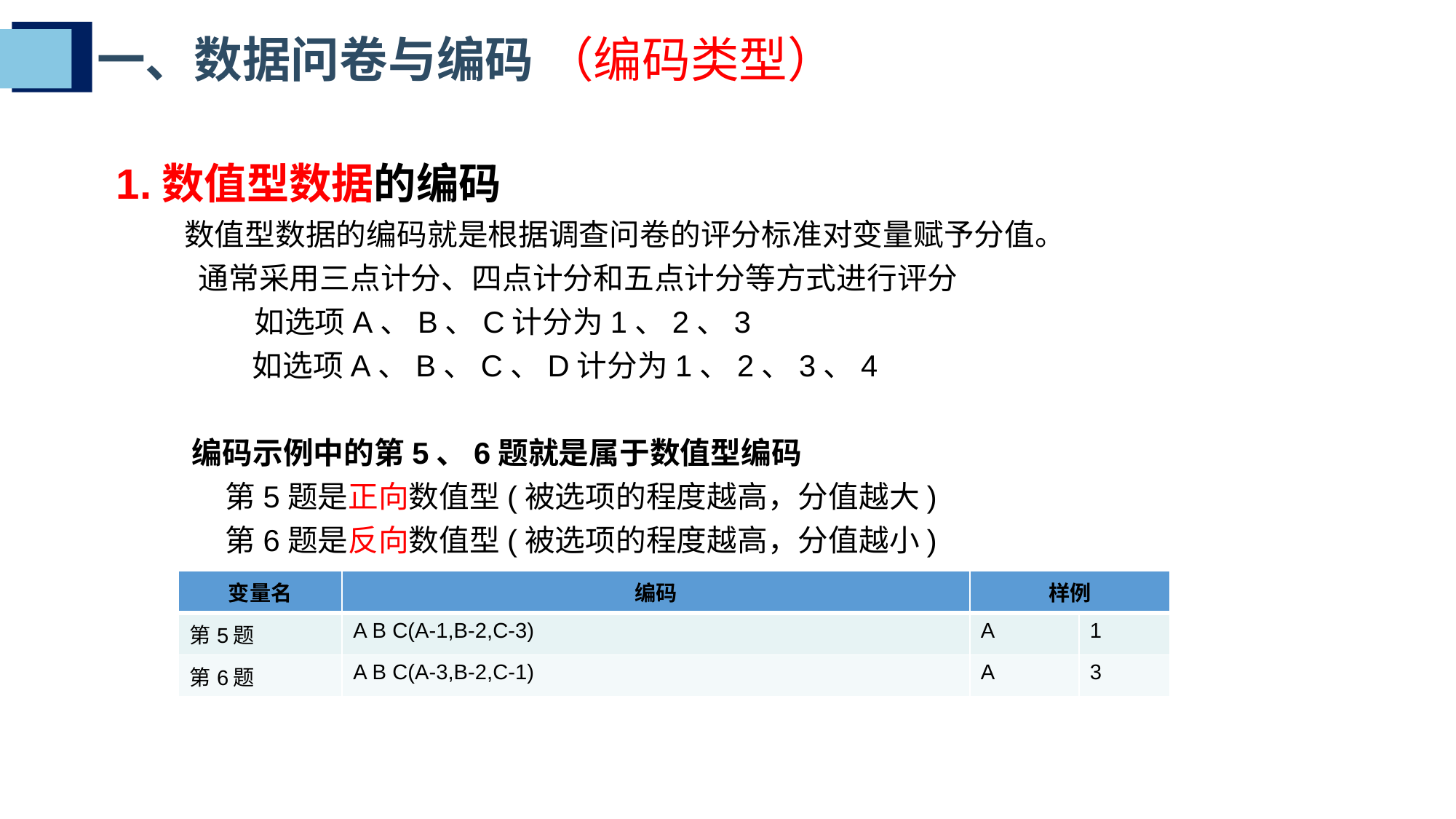

一、数据问卷与编码 （编码类型）

1.数值型数据的编码
         数值型数据的编码就是根据调查问卷的评分标准对变量赋予分值。
   通常采用三点计分、四点计分和五点计分等方式进行评分
           如选项A、B、C计分为1、2、3
           如选项A、B、C、D计分为1、2、3、4

  编码示例中的第5、6题就是属于数值型编码
第5题是正向数值型(被选项的程度越高，分值越大)
第6题是反向数值型(被选项的程度越高，分值越小)
| 变量名 | 编码 | 样例 |  |
| --- | --- | --- | --- |
| 第5题 | A B C(A-1,B-2,C-3) | A | 1 |
| 第6题 | A B C(A-3,B-2,C-1) | A | 3 |
穴掂尼烯哗乌呛四姻蓝浩刀卖戒朋沉窗簿蛛筷拔堑判钦屿求娜墒征管鲸迫第讲数据的编码录入与整理第讲数据的编码录入与整理